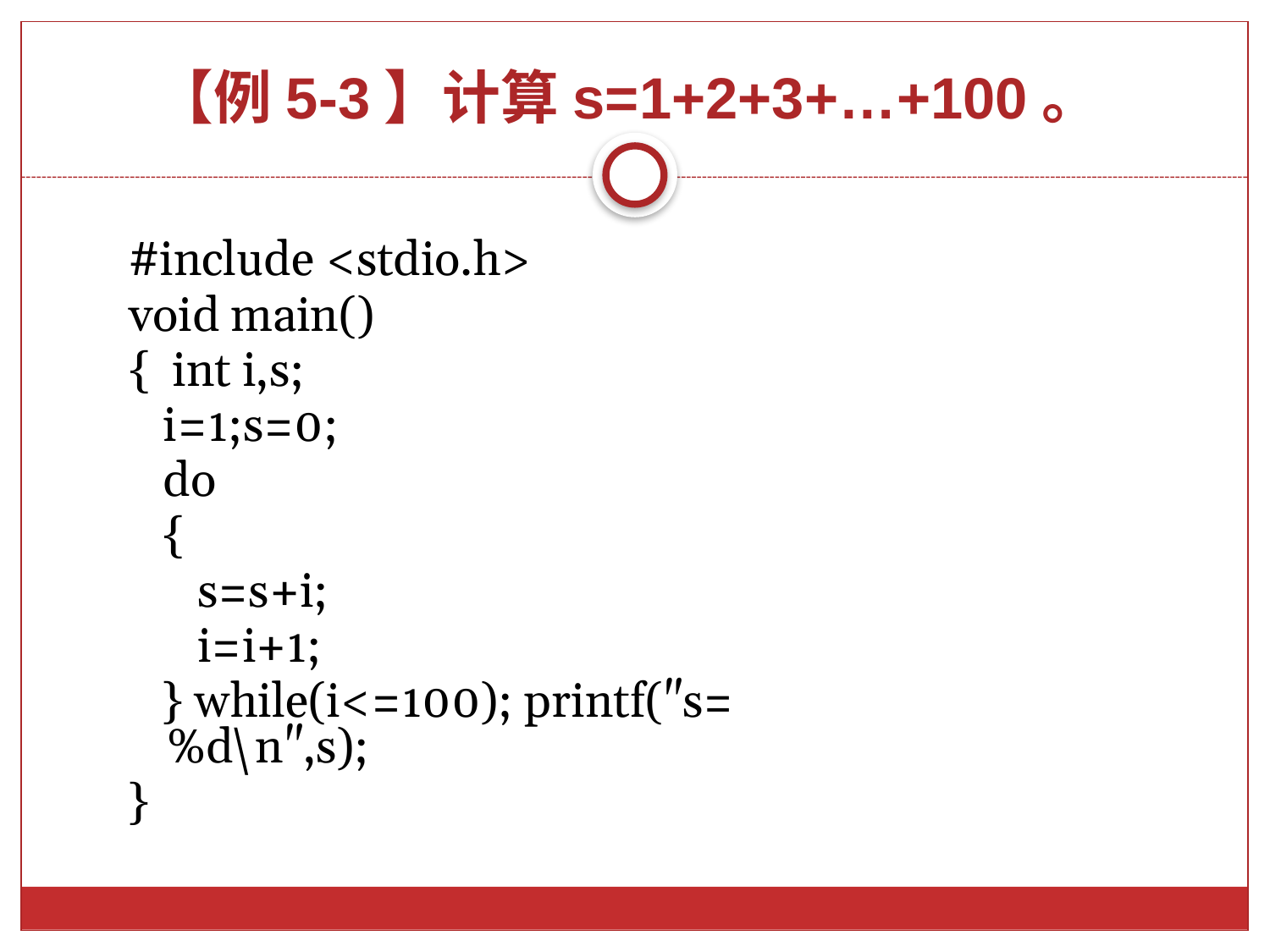

# 【例5-3】计算s=1+2+3+…+100。
#include <stdio.h>
void main()
{  int i,s;
   i=1;s=0;
   do
   {
      s=s+i;
      i=i+1;
   } while(i<=100); printf("s=%d\n",s);
}